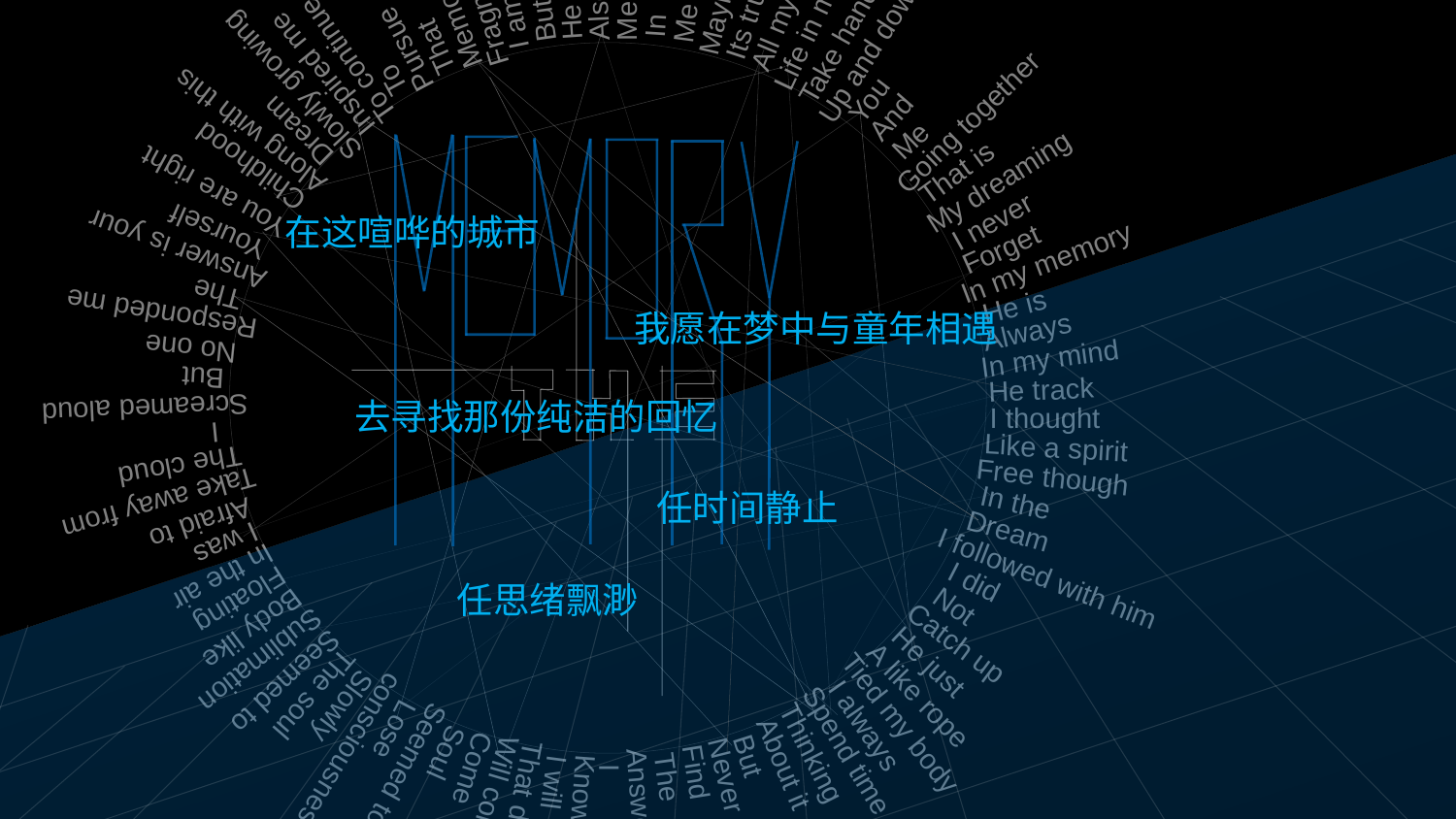

Fragments
Meet
Also
Maybe
He
Me
Memory
Its true
But
In
I am
Life in mind
All my
Take hand
That
Pursue
Up and down
To continue

Inspired me

To
Slowly growing
You
And
Going together
Dream
Along with this

Me
Childhood
That is
My dreaming
You are right
I never
在这喧哗的城市
Yourself
Forget
Answer is your
In my memory
The
He is
Responded me
我愿在梦中与童年相遇
Always
No one
In my mind
But
He track
Screamed aloud
去寻找那份纯洁的回忆
I thought
I
Like a spirit
The cloud
Free though
任时间静止
In the
Take away from
Afraid to
Dream
I was
I followed with him
In the air
I did
任思绪飘渺
Floating
Not
Body like
Catch up
Sublimation
He just
Seemed to
The soul
A like rope
Slowly
Tied my body
I always
Lose
Spend time
consciousness
Thinking
Soul
But
About it
Come
Seemed to
I
The
Never
Find
I will
Know
Will come
That day
Answer